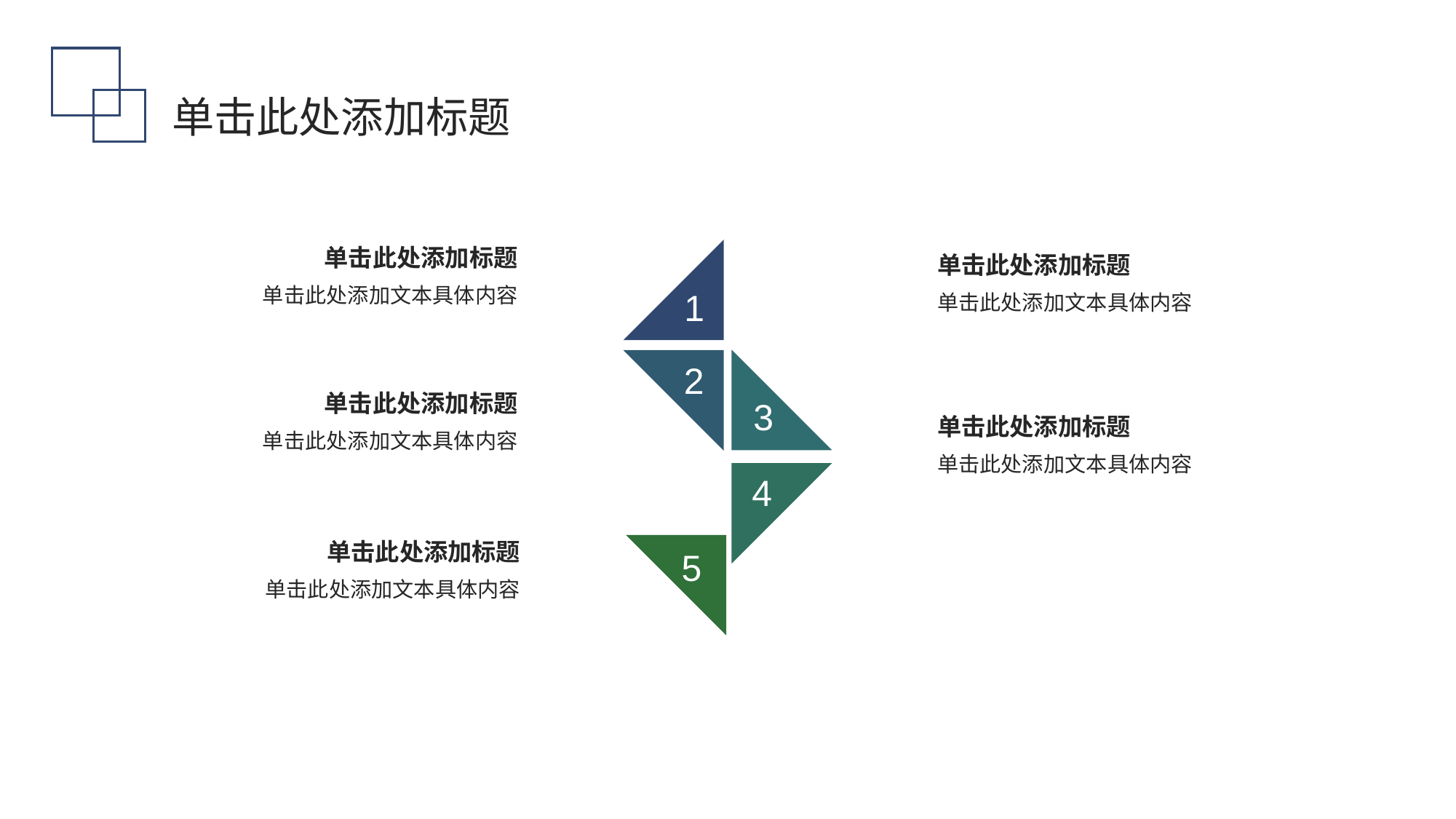

单击此处添加标题
单击此处添加标题

单击此处添加标题
单击此处添加文本具体内容
1
单击此处添加文本具体内容

2
单击此处添加标题
3
单击此处添加标题
单击此处添加文本具体内容
单击此处添加文本具体内容

4
单击此处添加标题

5
单击此处添加文本具体内容